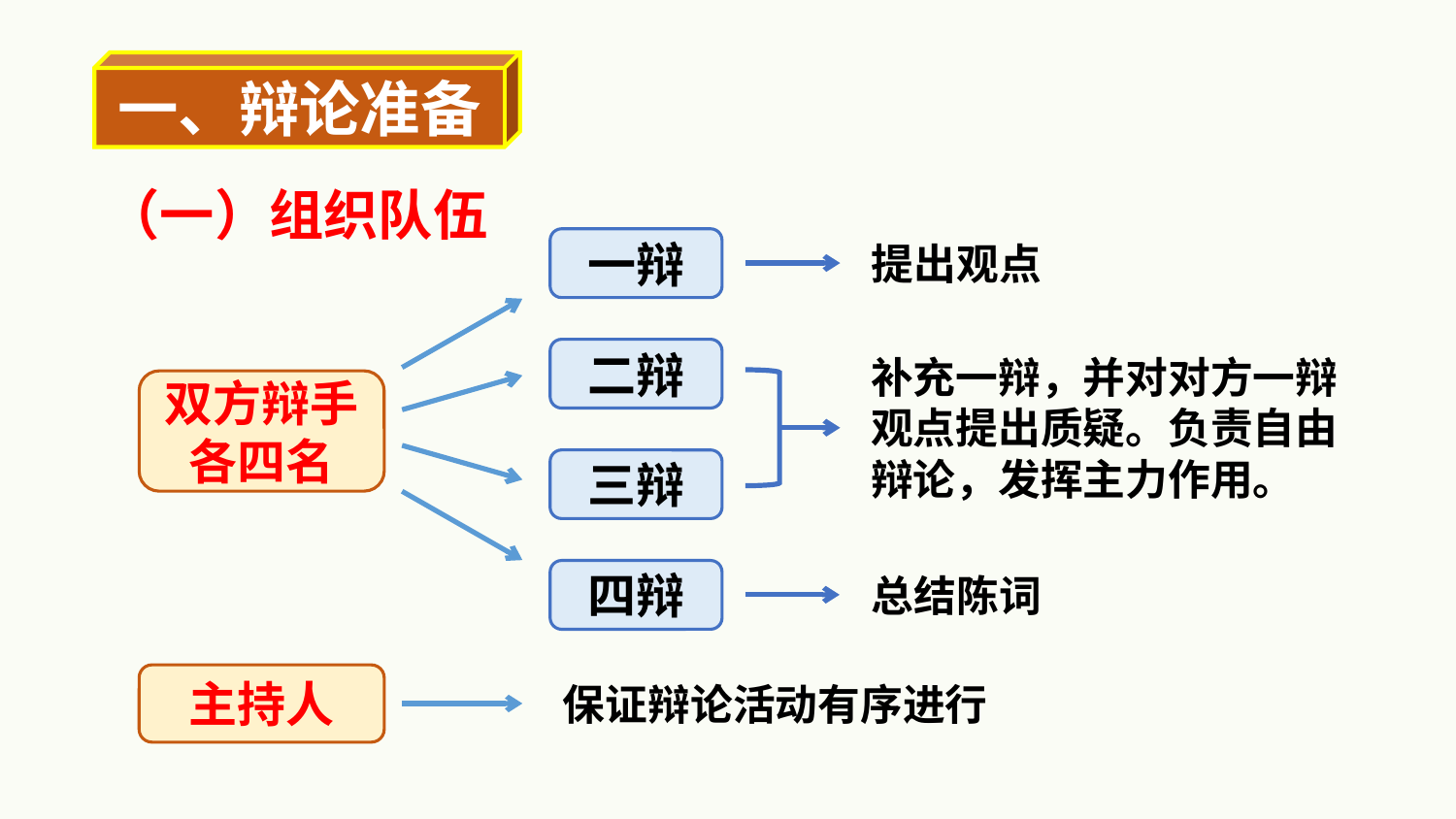

一、辩论准备
（一）组织队伍
一辩
提出观点
二辩
补充一辩，并对对方一辩观点提出质疑。负责自由辩论，发挥主力作用。

双方辩手
各四名
三辩
四辩
总结陈词
主持人
保证辩论活动有序进行